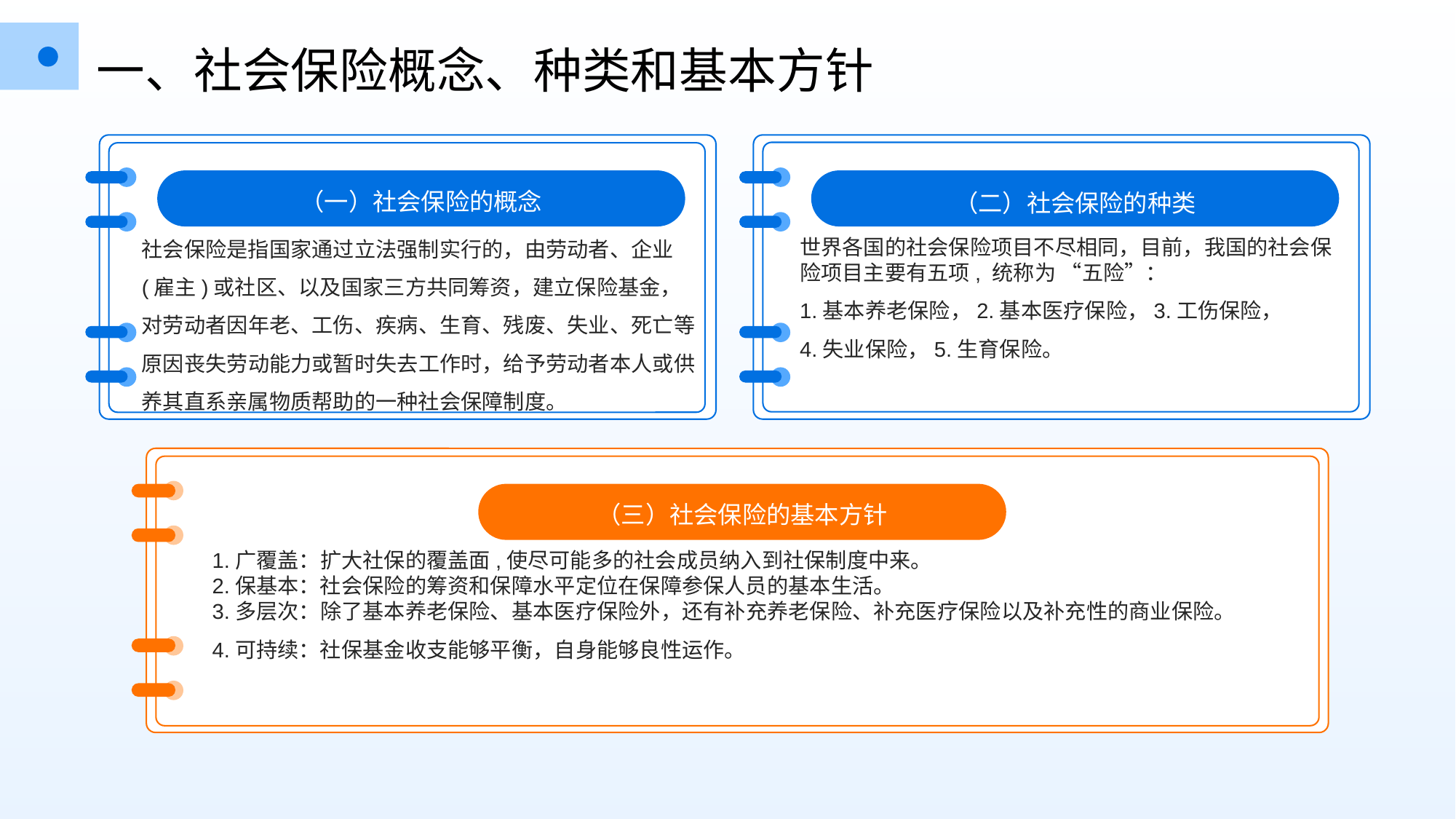

一、社会保险概念、种类和基本方针

（一）社会保险的概念
（二）社会保险的种类

社会保险是指国家通过立法强制实行的，由劳动者、企业 (雇主)或社区、以及国家三方共同筹资，建立保险基金，对劳动者因年老、工伤、疾病、生育、残废、失业、死亡等原因丧失劳动能力或暂时失去工作时，给予劳动者本人或供养其直系亲属物质帮助的一种社会保障制度。
世界各国的社会保险项目不尽相同，目前，我国的社会保险项目主要有五项, 统称为 “五险”：
1.基本养老保险，2.基本医疗保险，3.工伤保险，
4.失业保险，5.生育保险。

（三）社会保险的基本方针

1.广覆盖：扩大社保的覆盖面,使尽可能多的社会成员纳入到社保制度中来。
2.保基本：社会保险的筹资和保障水平定位在保障参保人员的基本生活。
3.多层次：除了基本养老保险、基本医疗保险外，还有补充养老保险、补充医疗保险以及补充性的商业保险。
4.可持续：社保基金收支能够平衡，自身能够良性运作。